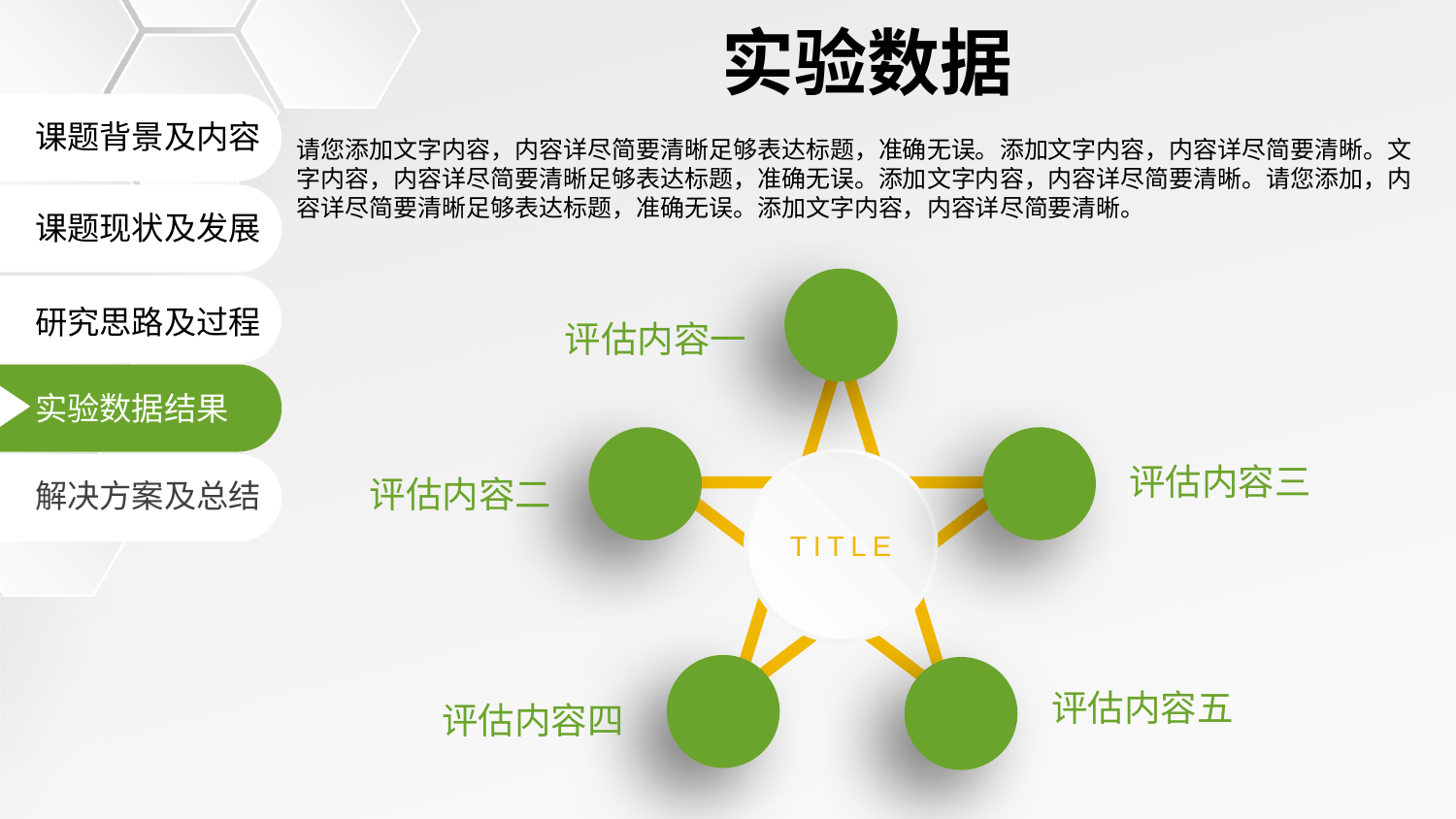

实验数据

课题背景及内容
请您添加文字内容，内容详尽简要清晰足够表达标题，准确无误。添加文字内容，内容详尽简要清晰。文字内容，内容详尽简要清晰足够表达标题，准确无误。添加文字内容，内容详尽简要清晰。请您添加，内容详尽简要清晰足够表达标题，准确无误。添加文字内容，内容详尽简要清晰。

课题现状及发展

研究思路及过程
评估内容一

实验数据结果

TITLE
评估内容三

评估内容二
解决方案及总结

评估内容五
评估内容四
延时符